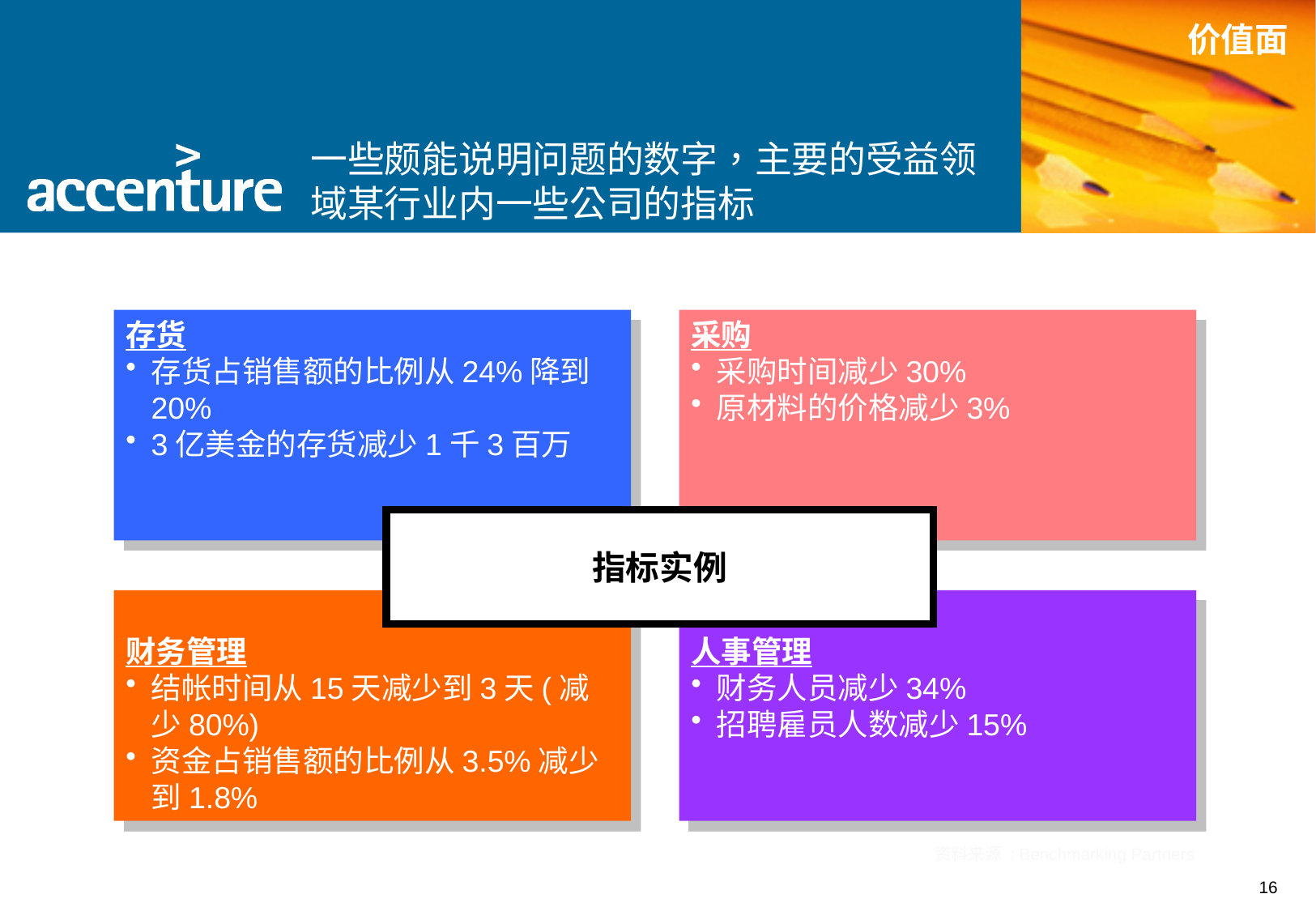

价值面
一些颇能说明问题的数字，主要的受益领域某行业内一些公司的指标
存货
存货占销售额的比例从24%降到20%
3亿美金的存货减少1千3百万

采购
采购时间减少30%
原材料的价格减少3%

指标实例

财务管理
结帐时间从15天减少到3天(减少80%)
资金占销售额的比例从3.5%减少到1.8%

人事管理
财务人员减少34%
招聘雇员人数减少15%

资料来源 : Benchmarking Partners
16